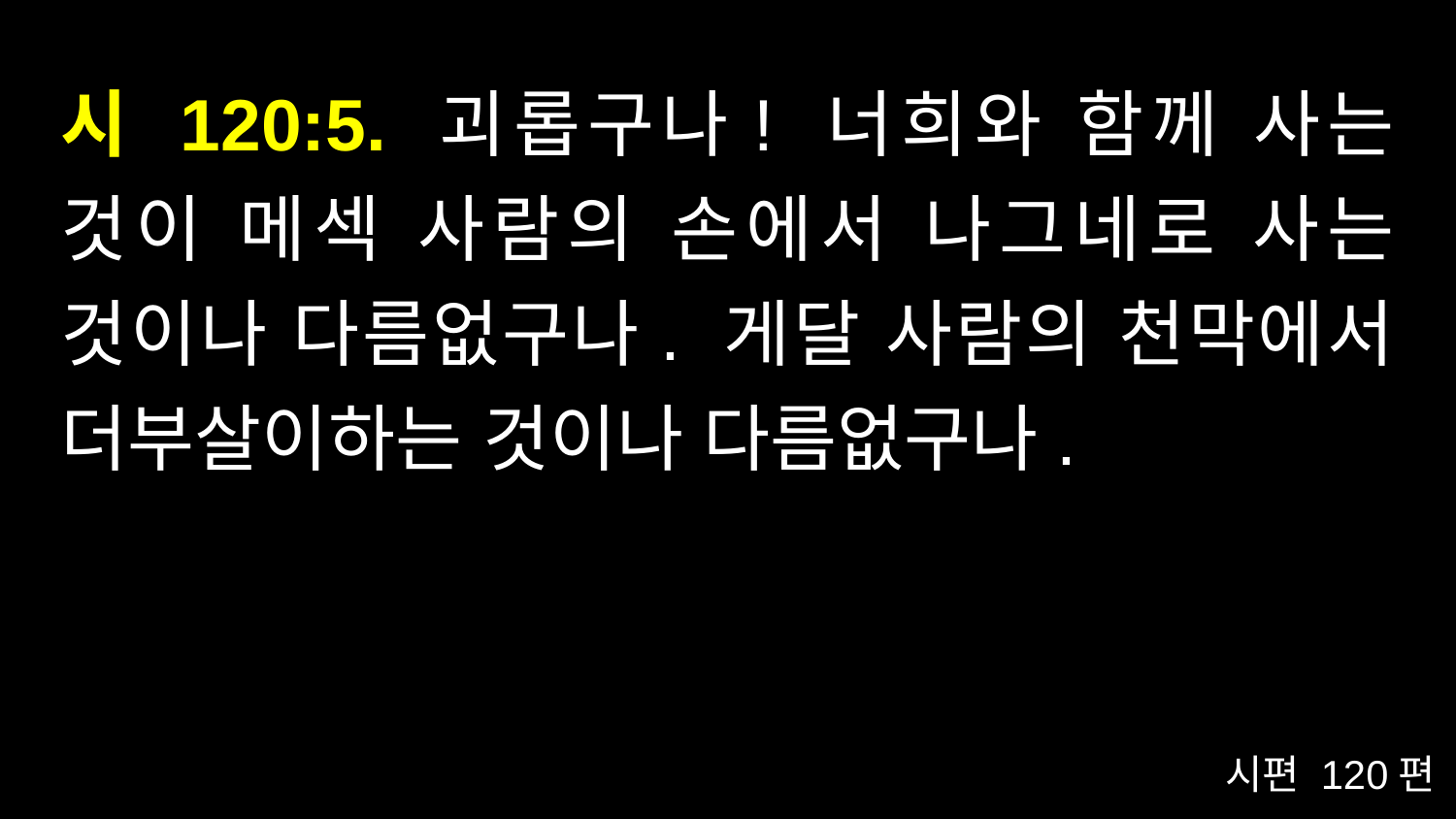

# 시 120:5. 괴롭구나! 너희와 함께 사는 것이 메섹 사람의 손에서 나그네로 사는 것이나 다름없구나. 게달 사람의 천막에서 더부살이하는 것이나 다름없구나.
시편 120편